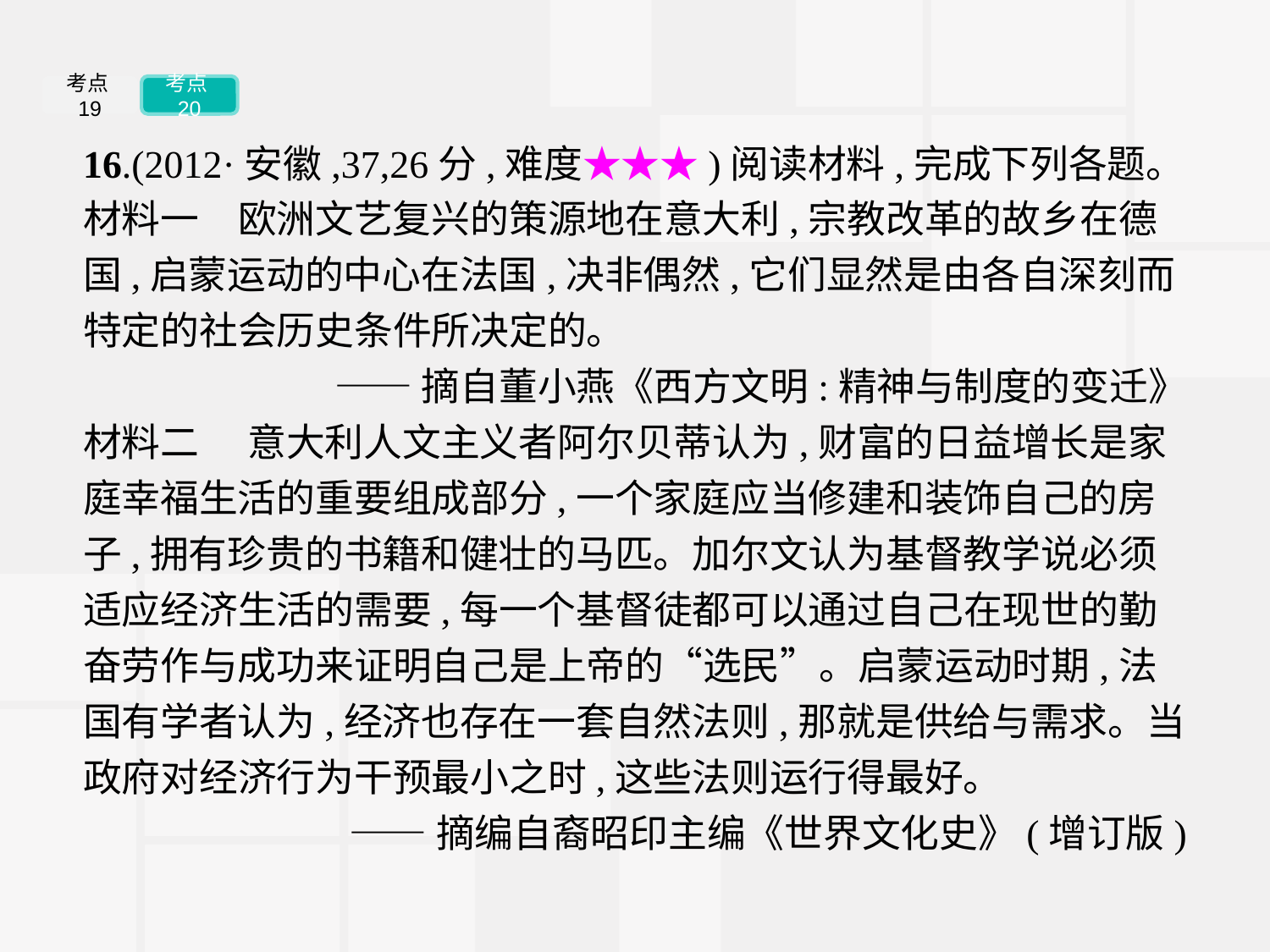

考点19
考点20
16.(2012·安徽,37,26分,难度★★★)阅读材料,完成下列各题。
材料一　欧洲文艺复兴的策源地在意大利,宗教改革的故乡在德国,启蒙运动的中心在法国,决非偶然,它们显然是由各自深刻而特定的社会历史条件所决定的。
——摘自董小燕《西方文明:精神与制度的变迁》
材料二　 意大利人文主义者阿尔贝蒂认为,财富的日益增长是家庭幸福生活的重要组成部分,一个家庭应当修建和装饰自己的房子,拥有珍贵的书籍和健壮的马匹。加尔文认为基督教学说必须适应经济生活的需要,每一个基督徒都可以通过自己在现世的勤奋劳作与成功来证明自己是上帝的“选民”。启蒙运动时期,法国有学者认为,经济也存在一套自然法则,那就是供给与需求。当政府对经济行为干预最小之时,这些法则运行得最好。
——摘编自裔昭印主编《世界文化史》(增订版)